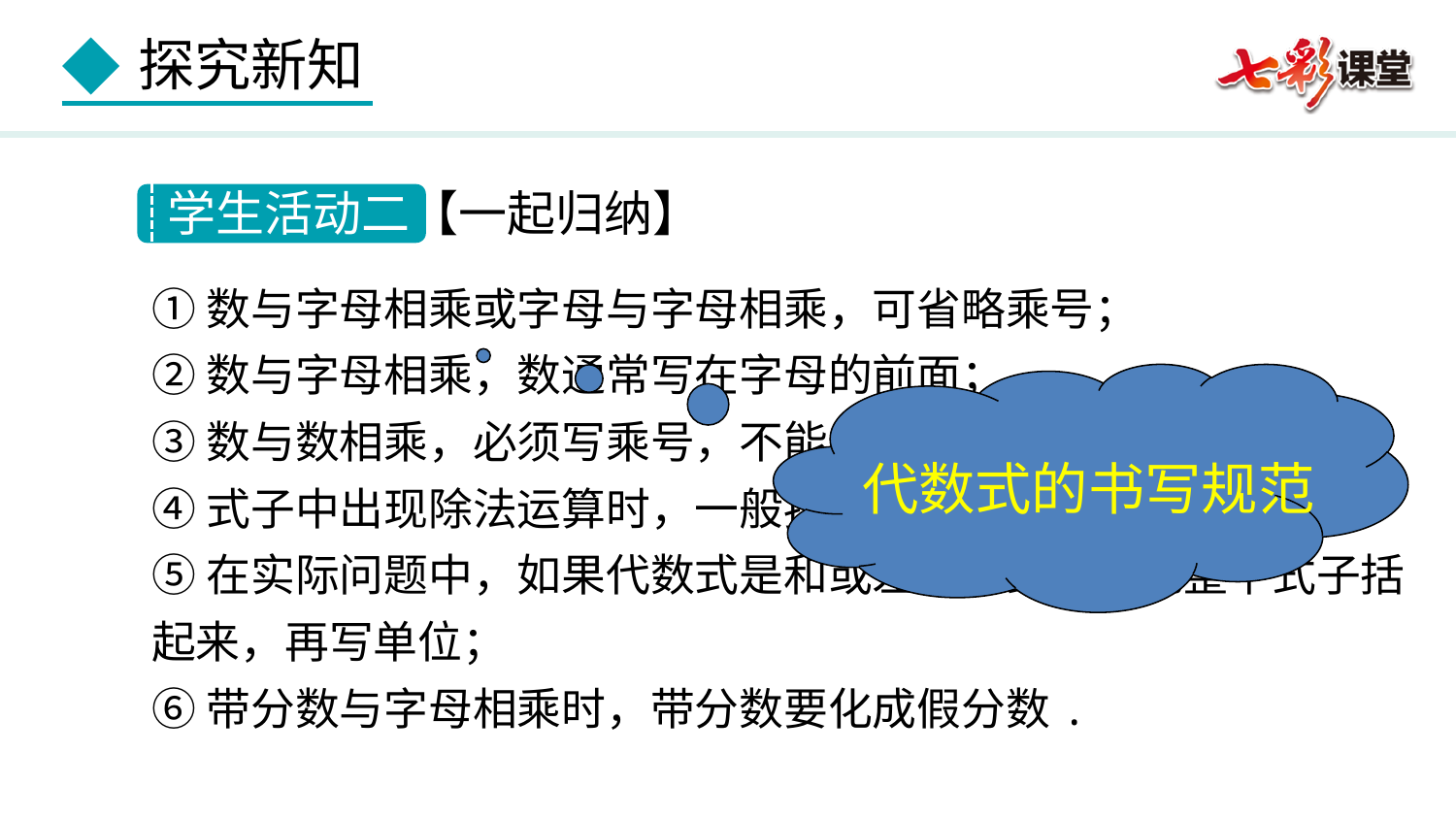

学生活动二【一起归纳】

①数与字母相乘或字母与字母相乘，可省略乘号；
②数与字母相乘，数通常写在字母的前面；
③数与数相乘，必须写乘号，不能省略；
④式子中出现除法运算时，一般按分数形式来写；
⑤在实际问题中，如果代数式是和或差的形式，要把整个式子括起来，再写单位；
⑥带分数与字母相乘时，带分数要化成假分数.

代数式的书写规范